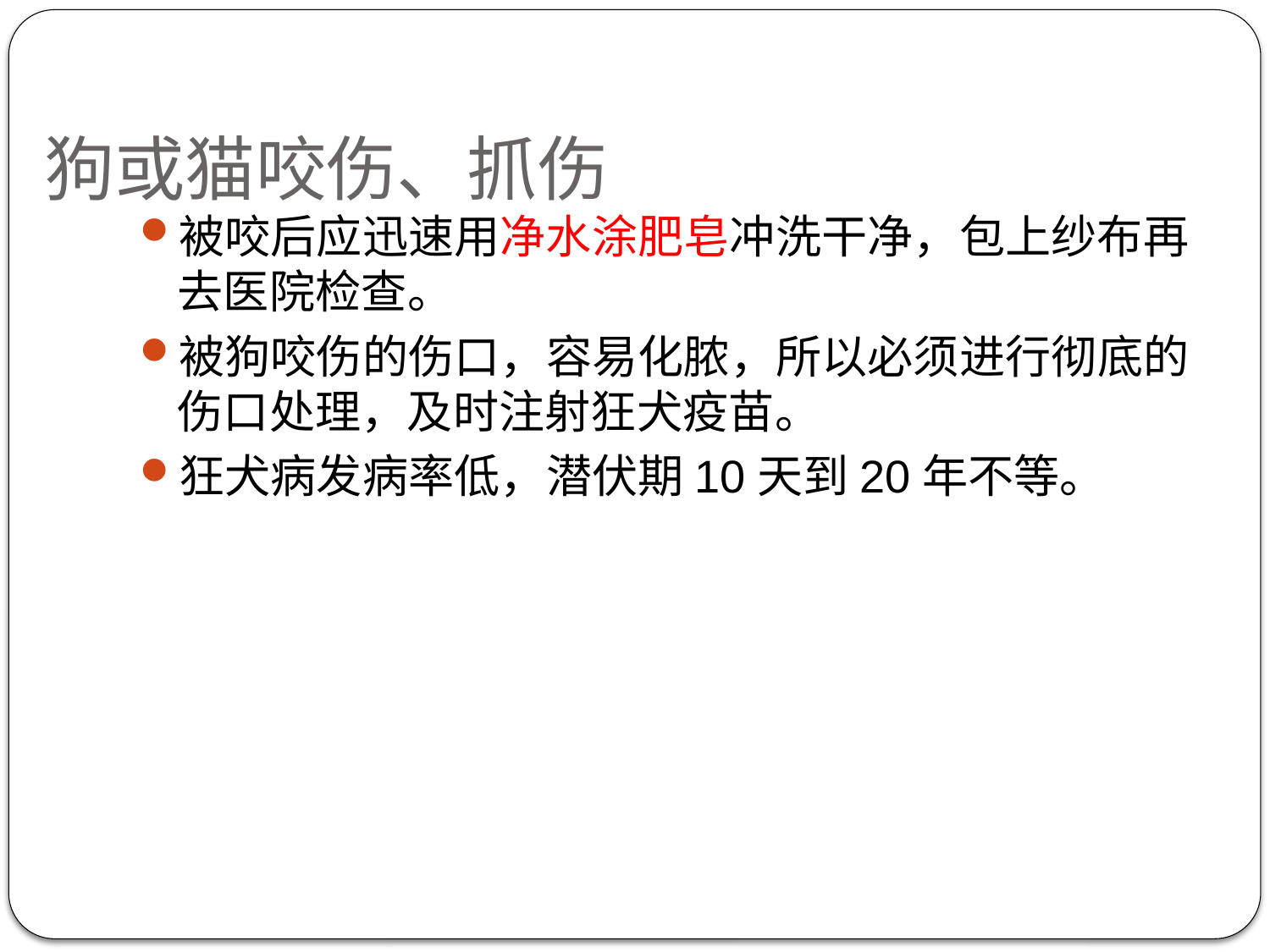

# 狗或猫咬伤、抓伤
被咬后应迅速用净水涂肥皂冲洗干净，包上纱布再去医院检查。
被狗咬伤的伤口，容易化脓，所以必须进行彻底的伤口处理，及时注射狂犬疫苗。
狂犬病发病率低，潜伏期10天到20年不等。